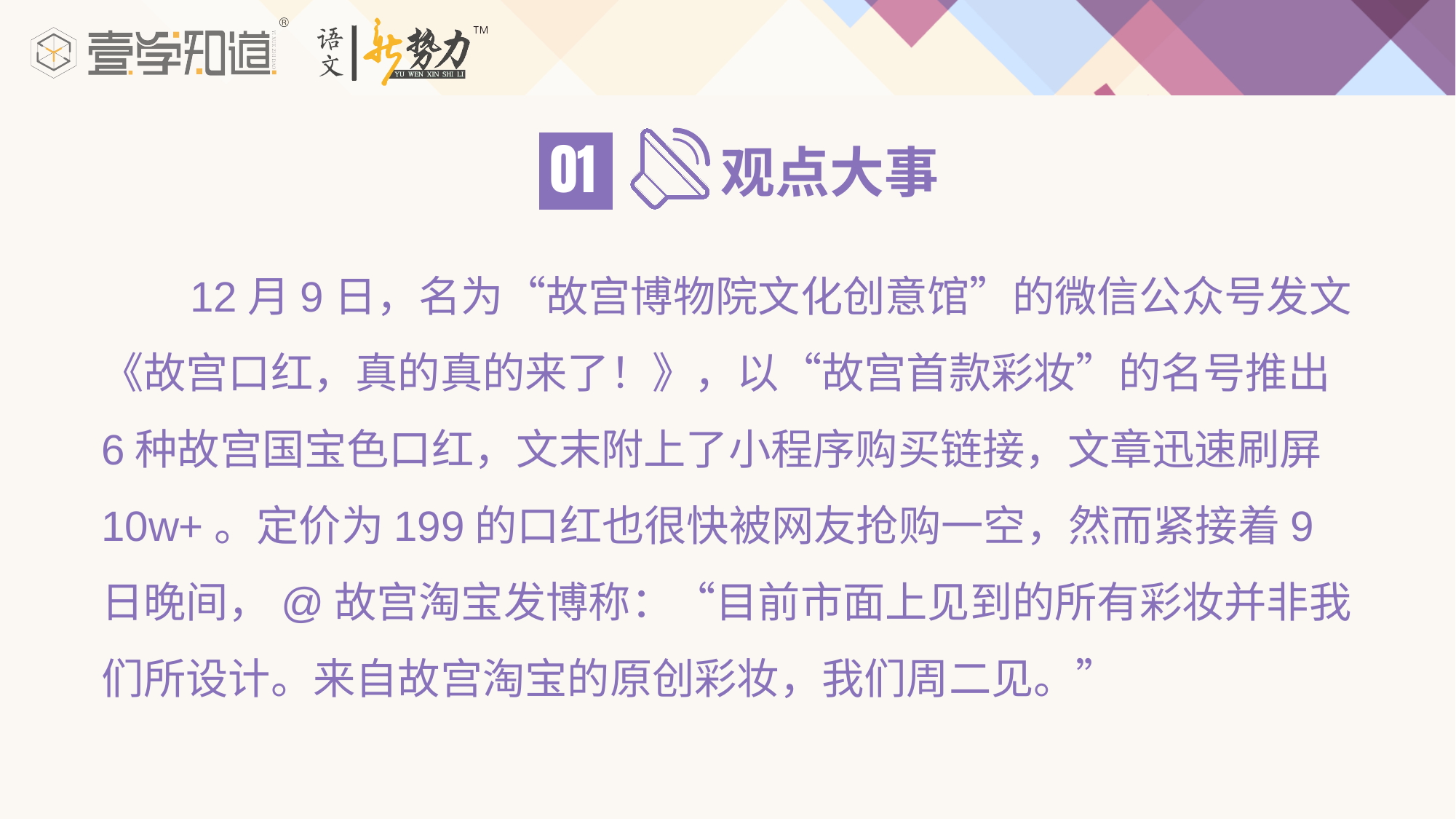

01
观点大事
          12月9日，名为“故宫博物院文化创意馆”的微信公众号发文《故宫口红，真的真的来了！》，以“故宫首款彩妆”的名号推出6种故宫国宝色口红，文末附上了小程序购买链接，文章迅速刷屏10w+。定价为199的口红也很快被网友抢购一空，然而紧接着9日晚间，@故宫淘宝发博称：“目前市面上见到的所有彩妆并非我们所设计。来自故宫淘宝的原创彩妆，我们周二见。”